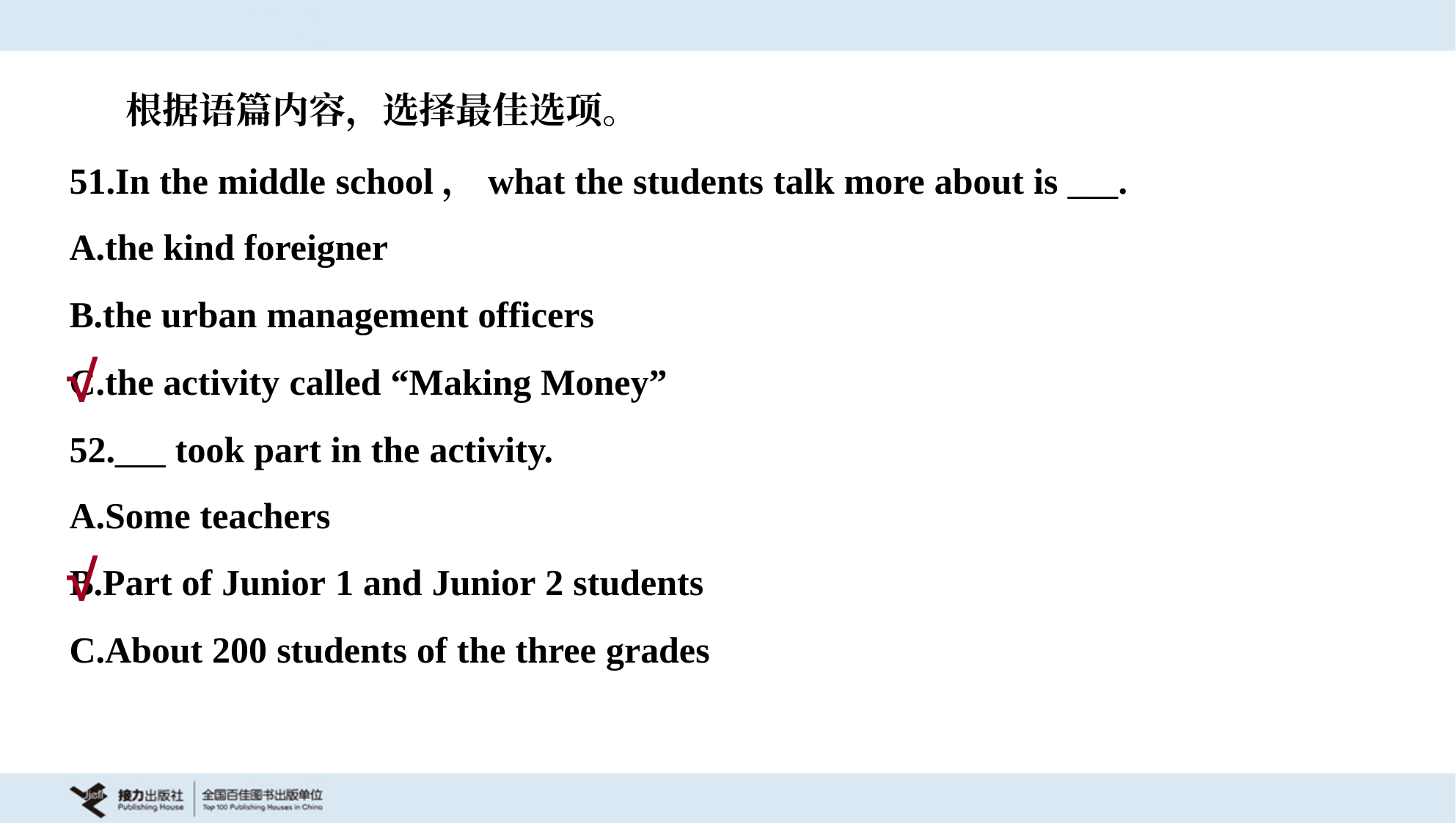

根据语篇内容，选择最佳选项。
51.In the middle school，what the students talk more about is ___.
A.the kind foreigner
B.the urban management officers
C.the activity called “Making Money”
√
52.___ took part in the activity.
A.Some teachers
B.Part of Junior 1 and Junior 2 students
C.About 200 students of the three grades
√